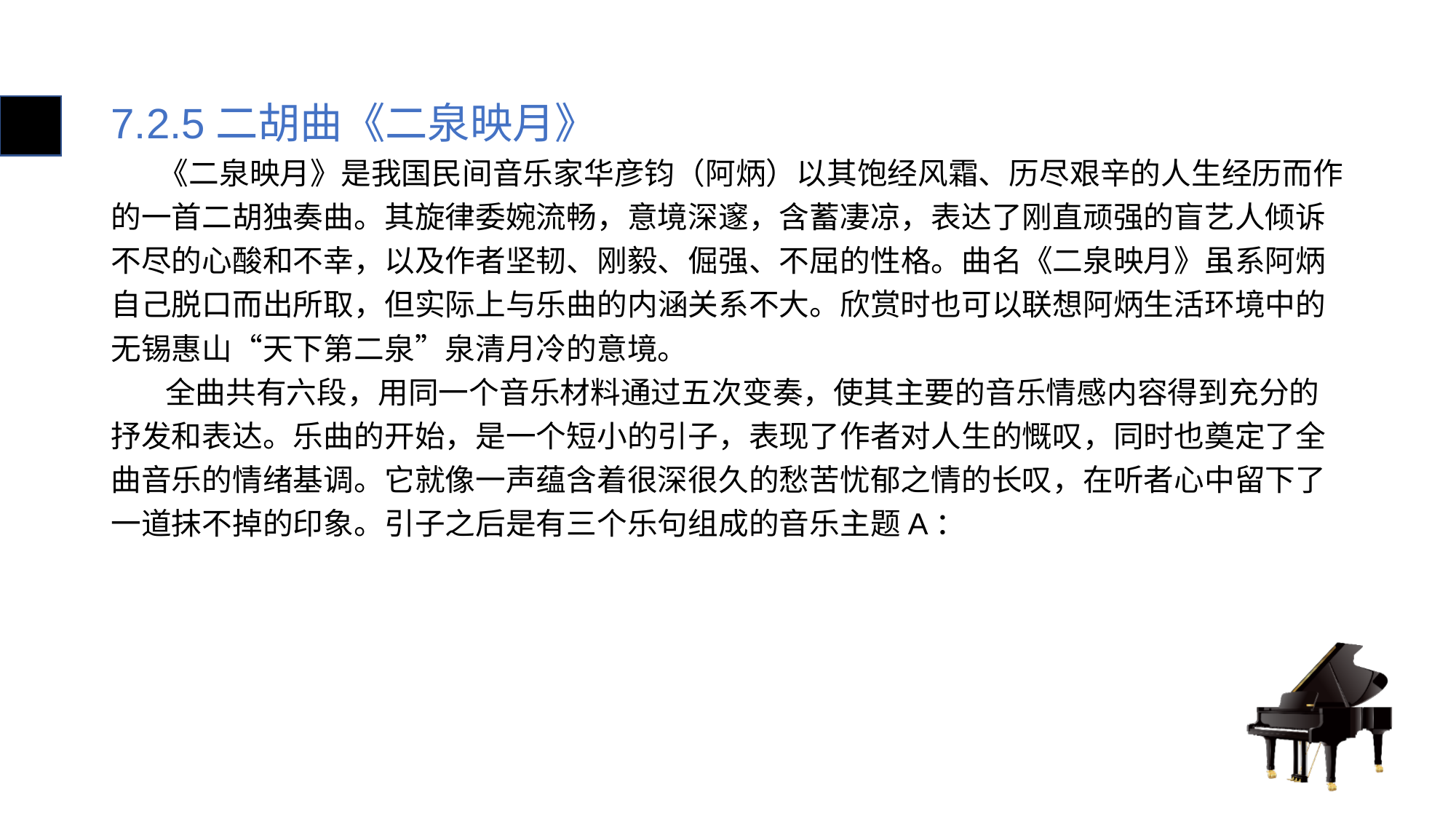

# 7.2.5二胡曲《二泉映月》
      《二泉映月》是我国民间音乐家华彦钧（阿炳）以其饱经风霜、历尽艰辛的人生经历而作的一首二胡独奏曲。其旋律委婉流畅，意境深邃，含蓄凄凉，表达了刚直顽强的盲艺人倾诉不尽的心酸和不幸，以及作者坚韧、刚毅、倔强、不屈的性格。曲名《二泉映月》虽系阿炳自己脱口而出所取，但实际上与乐曲的内涵关系不大。欣赏时也可以联想阿炳生活环境中的无锡惠山“天下第二泉”泉清月冷的意境。
       全曲共有六段，用同一个音乐材料通过五次变奏，使其主要的音乐情感内容得到充分的抒发和表达。乐曲的开始，是一个短小的引子，表现了作者对人生的慨叹，同时也奠定了全曲音乐的情绪基调。它就像一声蕴含着很深很久的愁苦忧郁之情的长叹，在听者心中留下了一道抹不掉的印象。引子之后是有三个乐句组成的音乐主题A：